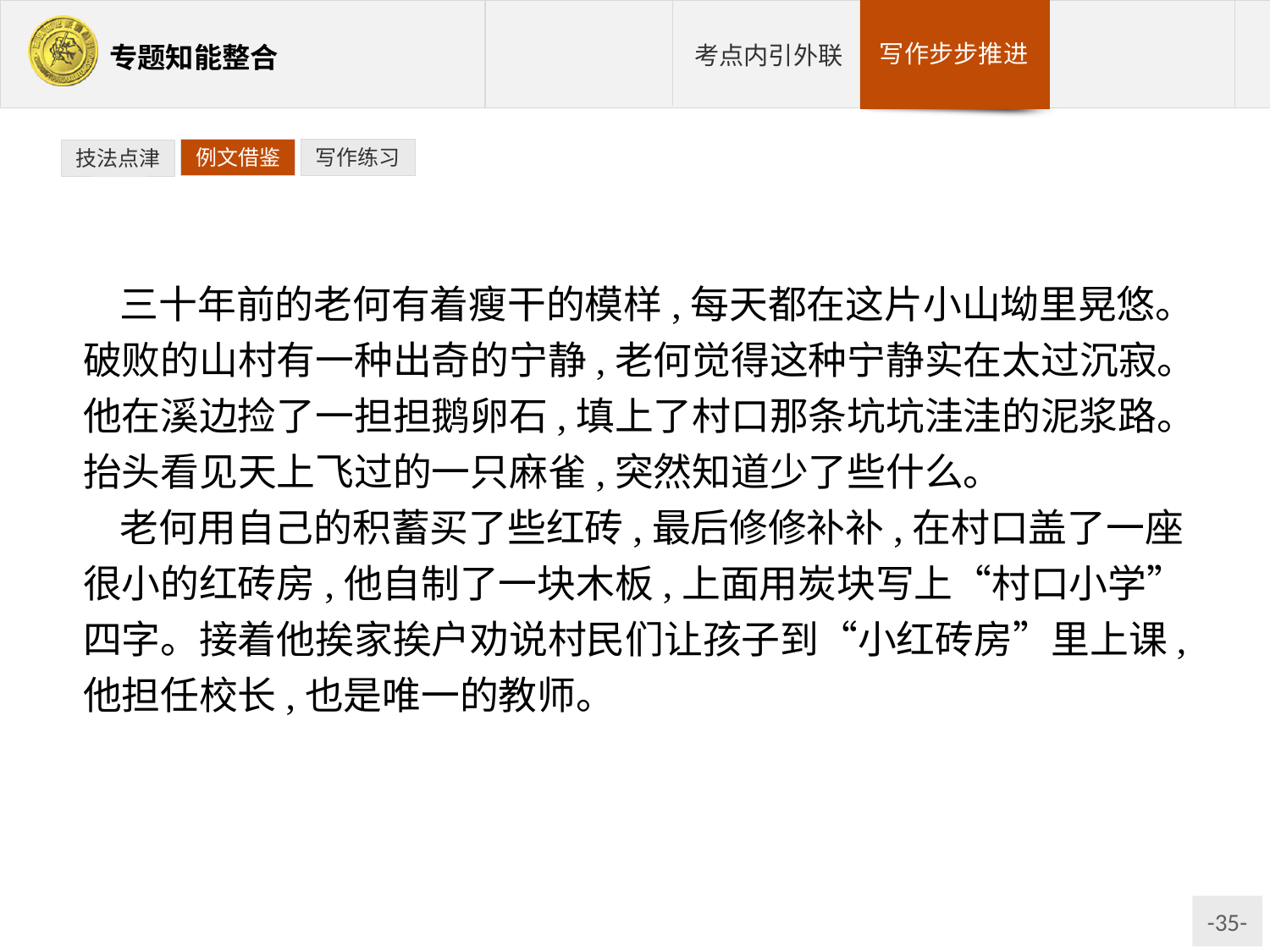

例文借鉴
写作练习
技法点津
三十年前的老何有着瘦干的模样,每天都在这片小山坳里晃悠。破败的山村有一种出奇的宁静,老何觉得这种宁静实在太过沉寂。他在溪边捡了一担担鹅卵石,填上了村口那条坑坑洼洼的泥浆路。抬头看见天上飞过的一只麻雀,突然知道少了些什么。
老何用自己的积蓄买了些红砖,最后修修补补,在村口盖了一座很小的红砖房,他自制了一块木板,上面用炭块写上“村口小学”四字。接着他挨家挨户劝说村民们让孩子到“小红砖房”里上课,他担任校长,也是唯一的教师。